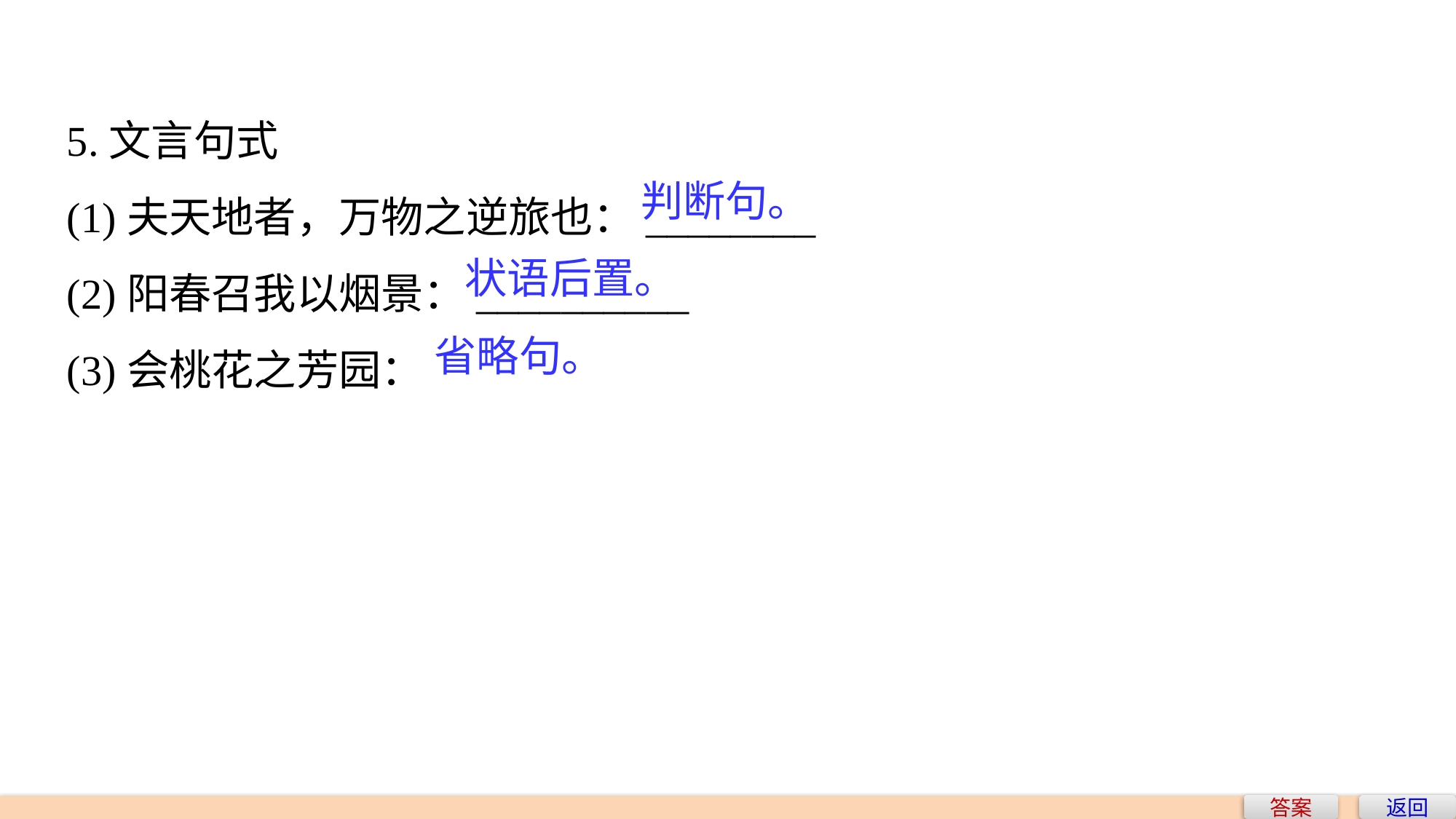

5.文言句式
(1)夫天地者，万物之逆旅也：________
(2)阳春召我以烟景：__________
(3)会桃花之芳园：
判断句。
状语后置。
省略句。
答案
返回